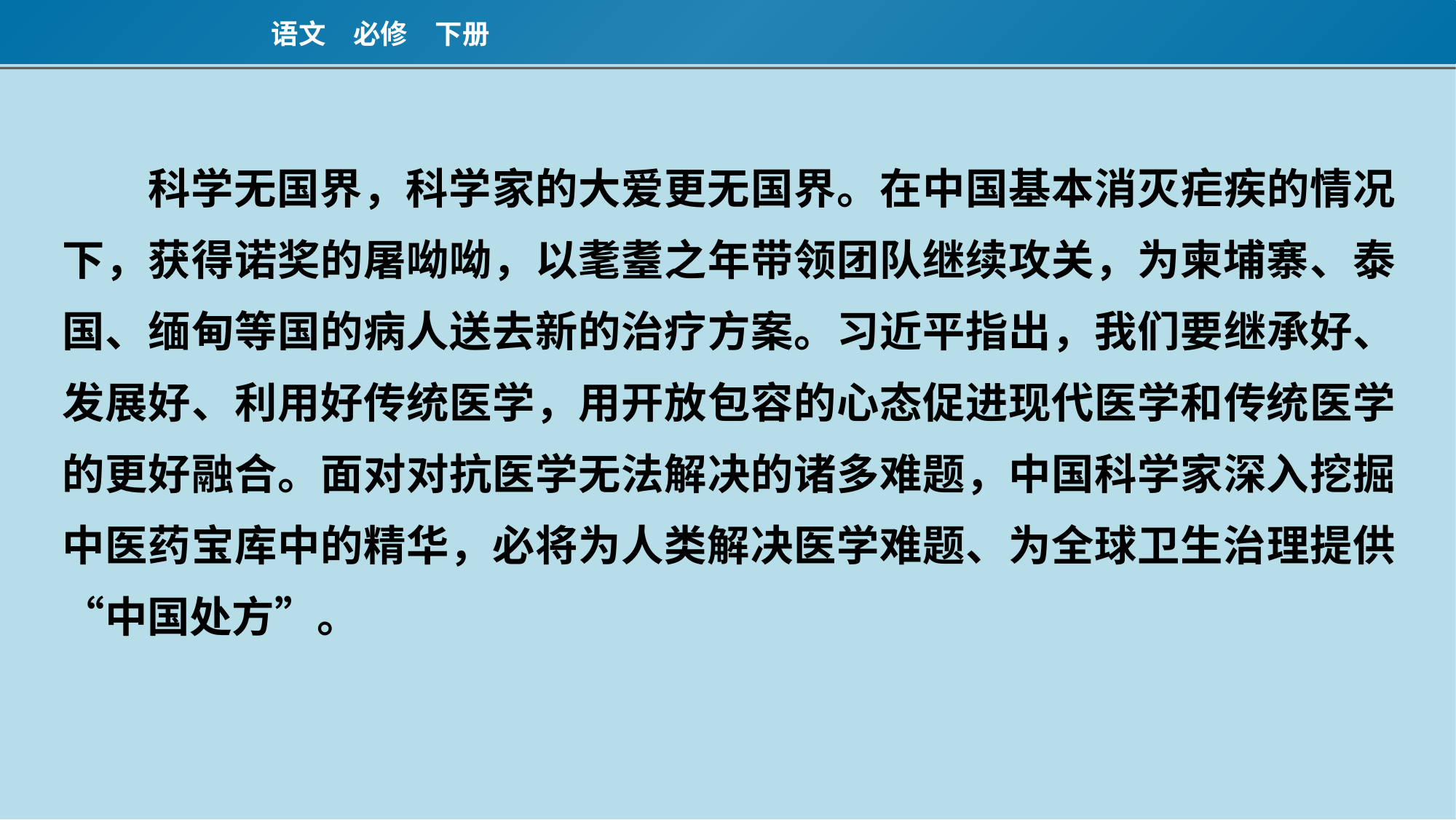

科学无国界，科学家的大爱更无国界。在中国基本消灭疟疾的情况下，获得诺奖的屠呦呦，以耄耋之年带领团队继续攻关，为柬埔寨、泰国、缅甸等国的病人送去新的治疗方案。习近平指出，我们要继承好、发展好、利用好传统医学，用开放包容的心态促进现代医学和传统医学的更好融合。面对对抗医学无法解决的诸多难题，中国科学家深入挖掘中医药宝库中的精华，必将为人类解决医学难题、为全球卫生治理提供“中国处方”。